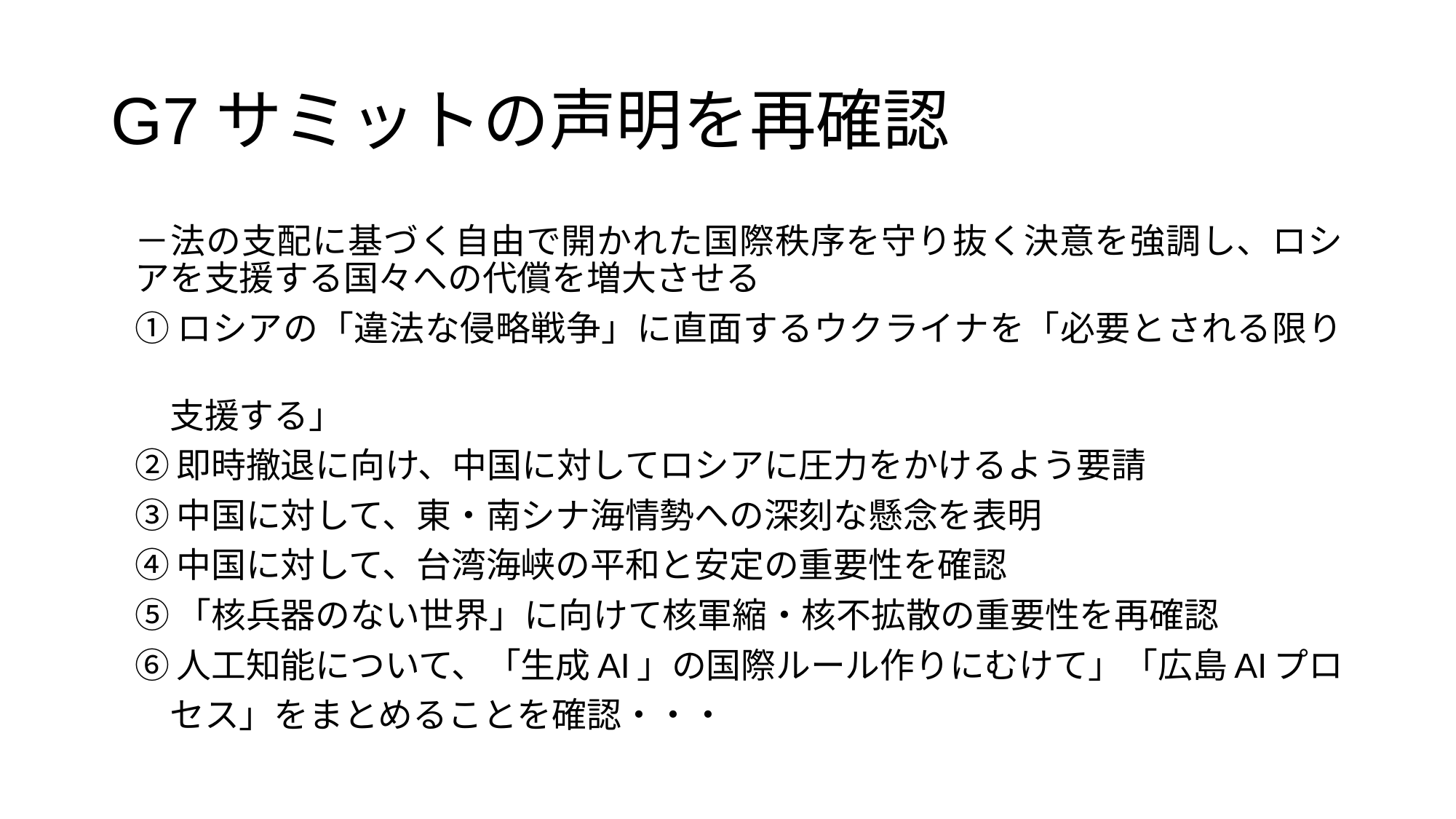

# G7サミットの声明を再確認
－法の支配に基づく自由で開かれた国際秩序を守り抜く決意を強調し、ロシアを支援する国々への代償を増大させる
①ロシアの「違法な侵略戦争」に直面するウクライナを「必要とされる限り
　支援する」
②即時撤退に向け、中国に対してロシアに圧力をかけるよう要請
③中国に対して、東・南シナ海情勢への深刻な懸念を表明
④中国に対して、台湾海峡の平和と安定の重要性を確認
⑤「核兵器のない世界」に向けて核軍縮・核不拡散の重要性を再確認
⑥人工知能について、「生成AI」の国際ルール作りにむけて」「広島AIプロ
　セス」をまとめることを確認・・・